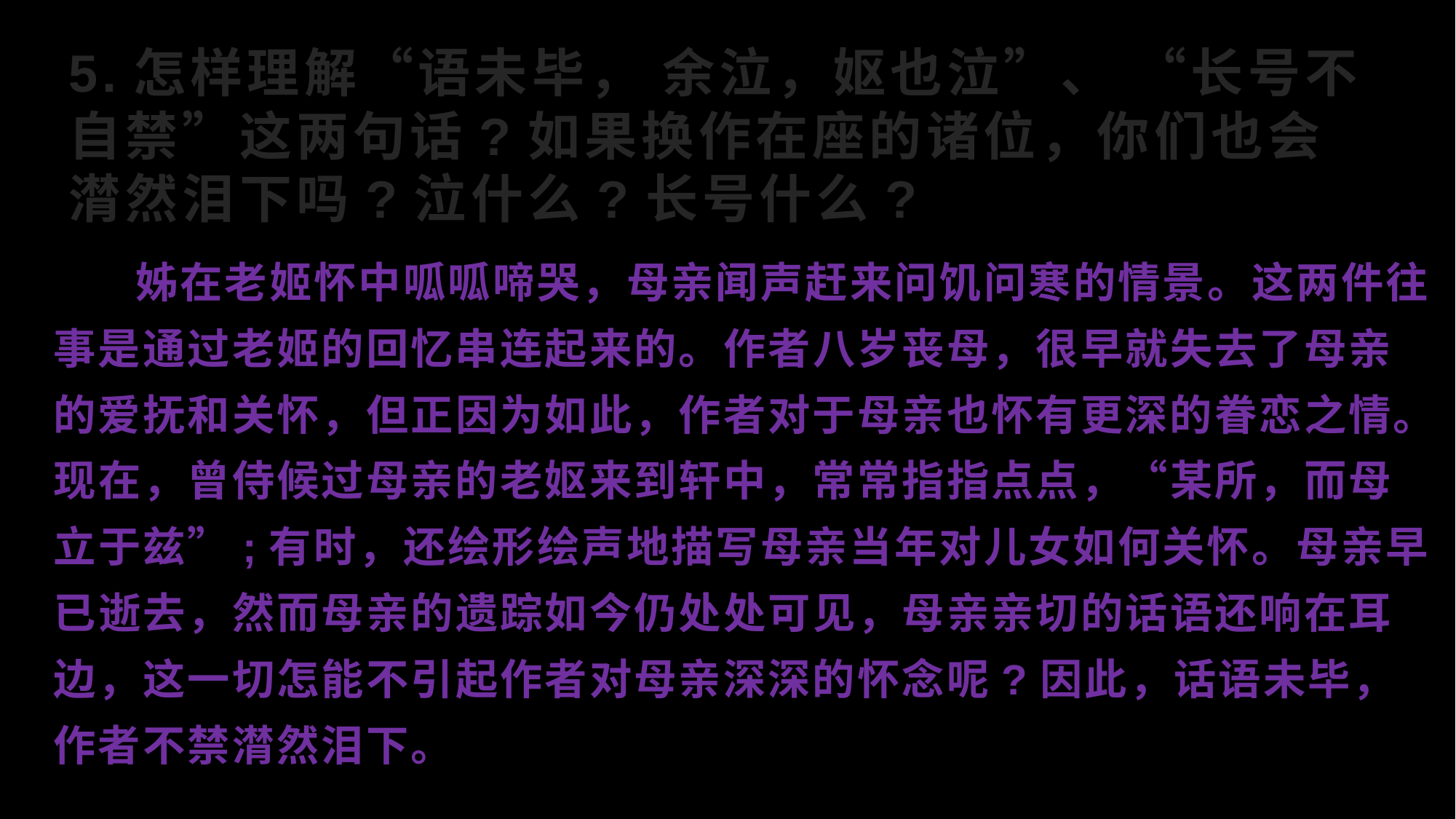

# 5.怎样理解“语未毕， 余泣，妪也泣”、 “长号不自禁”这两句话?如果换作在座的诸位，你们也会潸然泪下吗?泣什么?长号什么?
      姊在老姬怀中呱呱啼哭，母亲闻声赶来问饥问寒的情景。这两件往事是通过老姬的回忆串连起来的。作者八岁丧母，很早就失去了母亲的爱抚和关怀，但正因为如此，作者对于母亲也怀有更深的眷恋之情。现在，曾侍候过母亲的老妪来到轩中，常常指指点点，“某所，而母立于兹”;有时，还绘形绘声地描写母亲当年对儿女如何关怀。母亲早已逝去，然而母亲的遗踪如今仍处处可见，母亲亲切的话语还响在耳边，这一切怎能不引起作者对母亲深深的怀念呢?因此，话语未毕，作者不禁潸然泪下。